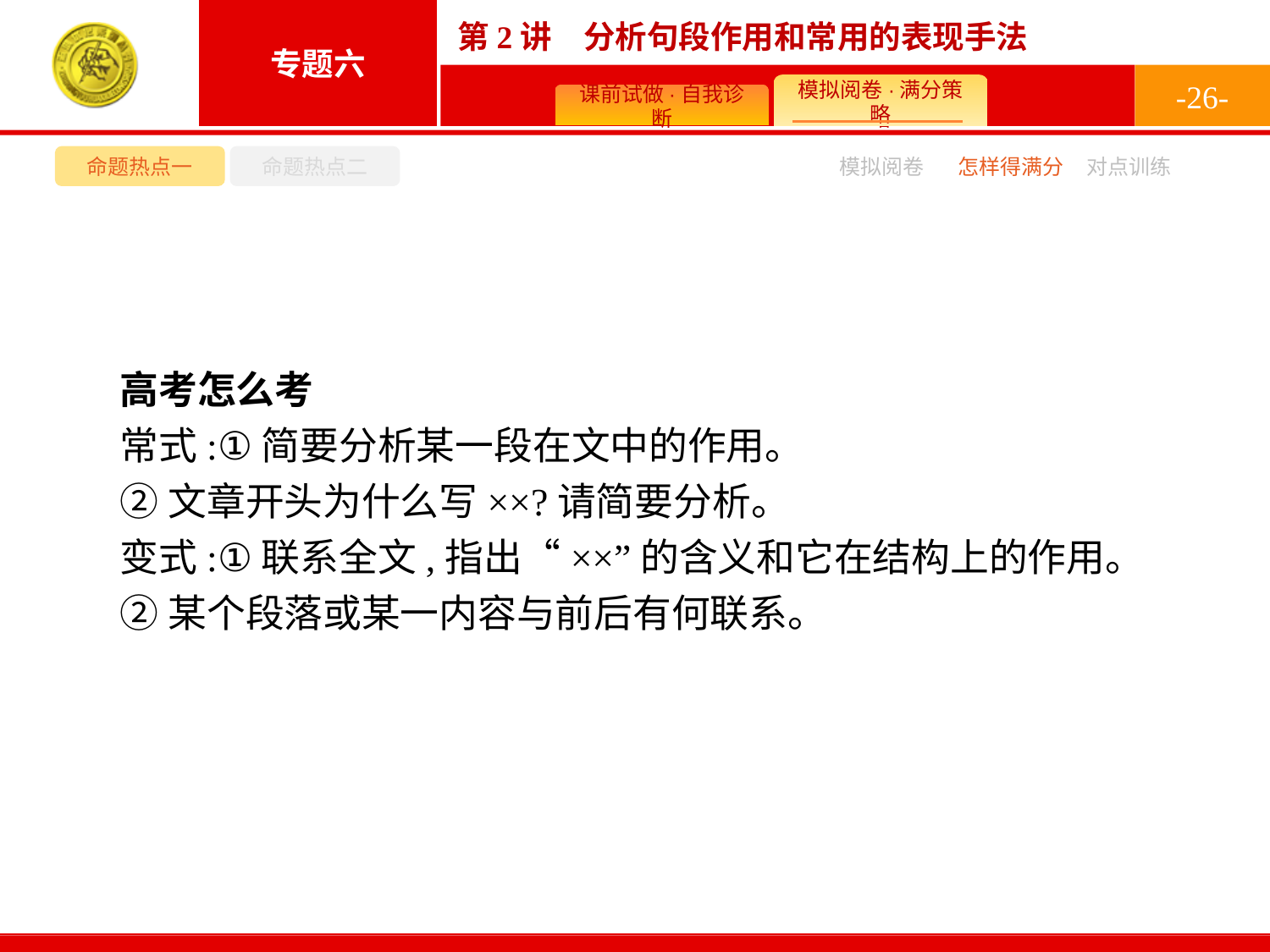

-26-
命题热点一
命题热点二
模拟阅卷
怎样得满分
对点训练
高考怎么考
常式:①简要分析某一段在文中的作用。
②文章开头为什么写××?请简要分析。
变式:①联系全文,指出“××”的含义和它在结构上的作用。
②某个段落或某一内容与前后有何联系。